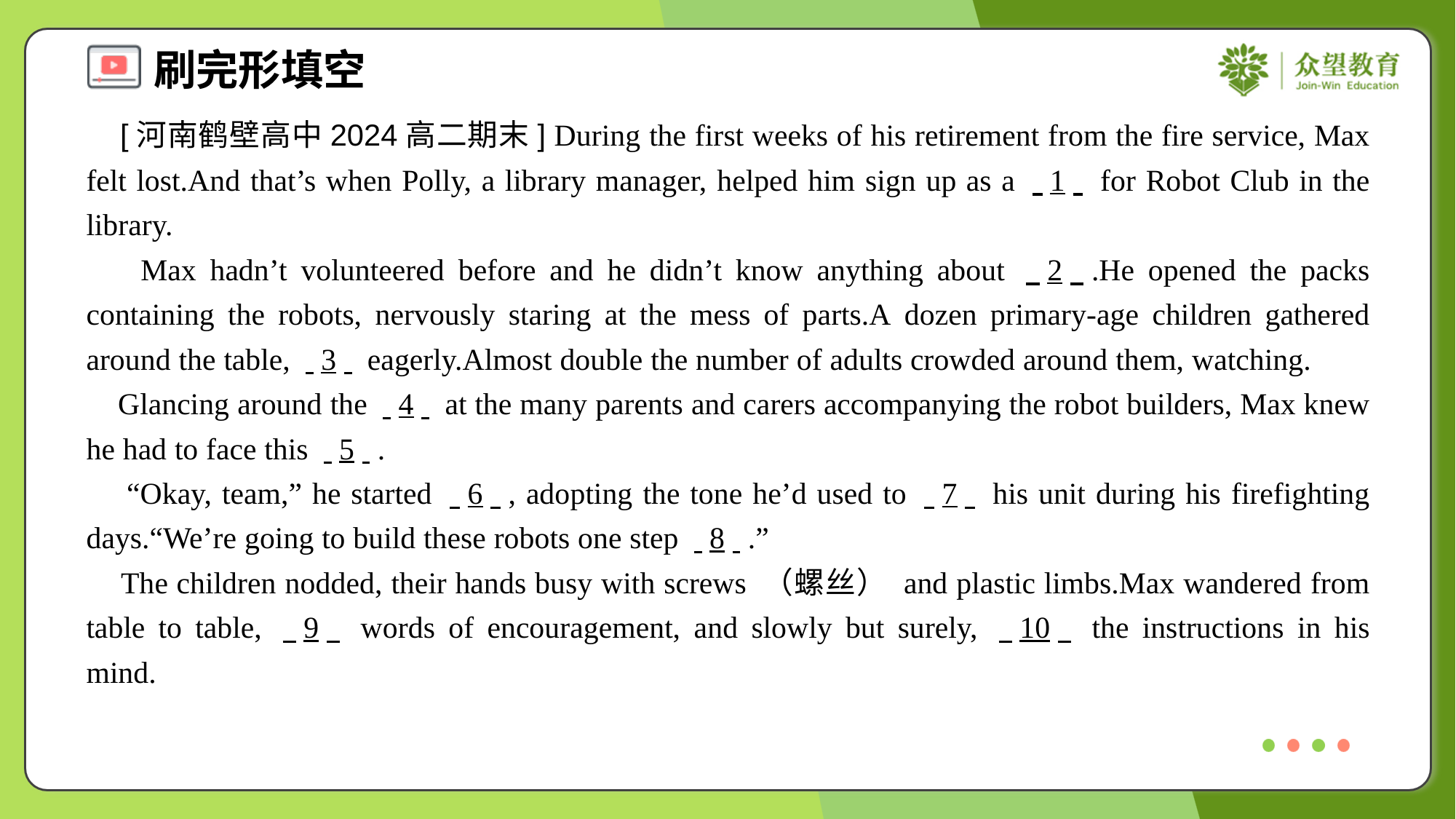

[河南鹤壁高中2024高二期末] During the first weeks of his retirement from the fire service, Max felt lost.And that’s when Polly, a library manager, helped him sign up as a . .1. . for Robot Club in the library.
    Max hadn’t volunteered before and he didn’t know anything about . .2. ..He opened the packs containing the robots, nervously staring at the mess of parts.A dozen primary-age children gathered around the table, . .3. . eagerly.Almost double the number of adults crowded around them, watching.
    Glancing around the . .4. . at the many parents and carers accompanying the robot builders, Max knew he had to face this . .5. ..
    “Okay, team,” he started . .6. ., adopting the tone he’d used to . .7. . his unit during his firefighting days.“We’re going to build these robots one step . .8. ..”
    The children nodded, their hands busy with screws （螺丝） and plastic limbs.Max wandered from table to table, . .9. . words of encouragement, and slowly but surely, . .10. . the instructions in his mind.#5